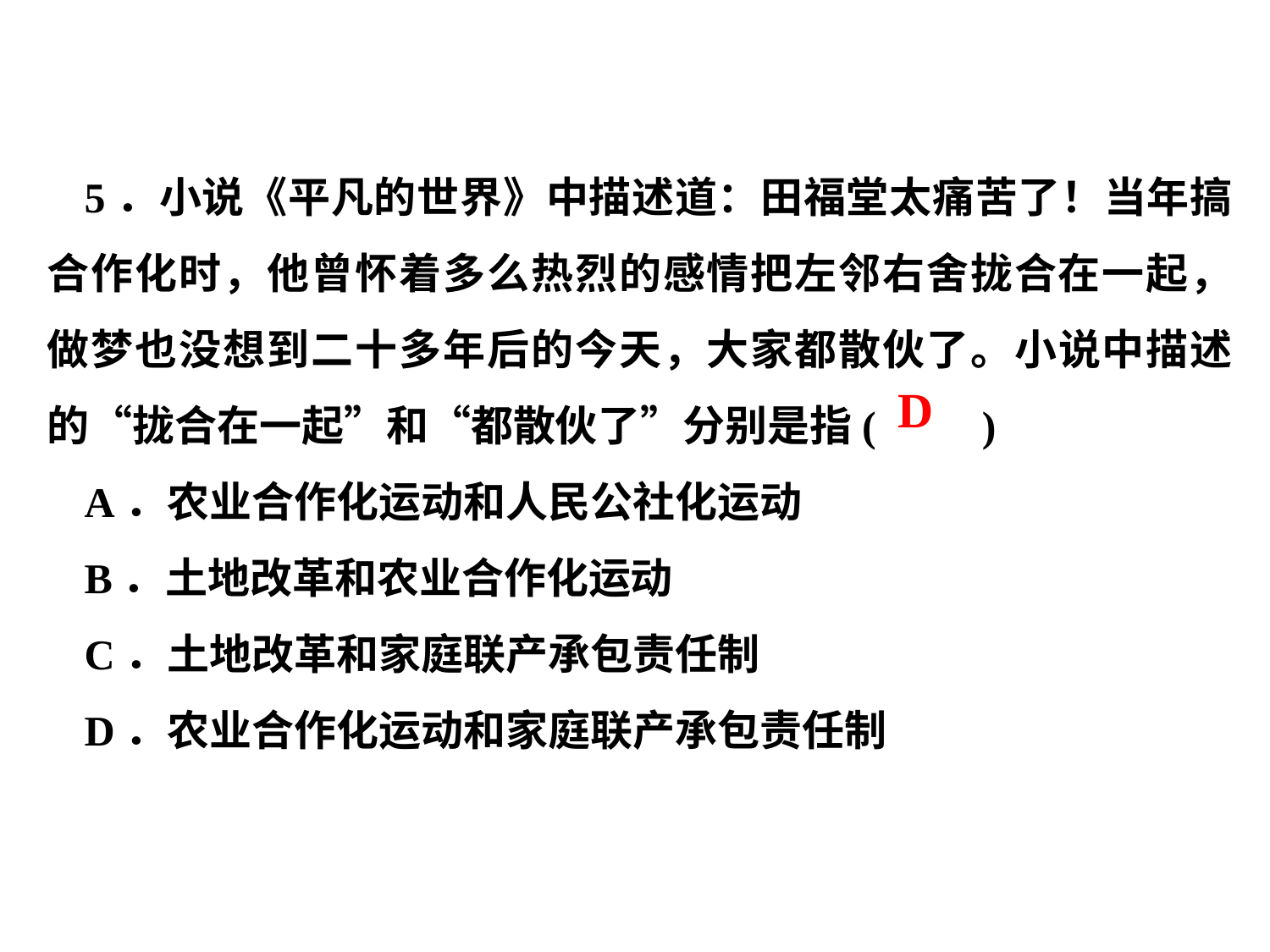

5．小说《平凡的世界》中描述道：田福堂太痛苦了！当年搞合作化时，他曾怀着多么热烈的感情把左邻右舍拢合在一起，做梦也没想到二十多年后的今天，大家都散伙了。小说中描述的“拢合在一起”和“都散伙了”分别是指(          )
A．农业合作化运动和人民公社化运动
B．土地改革和农业合作化运动
C．土地改革和家庭联产承包责任制
D．农业合作化运动和家庭联产承包责任制
D